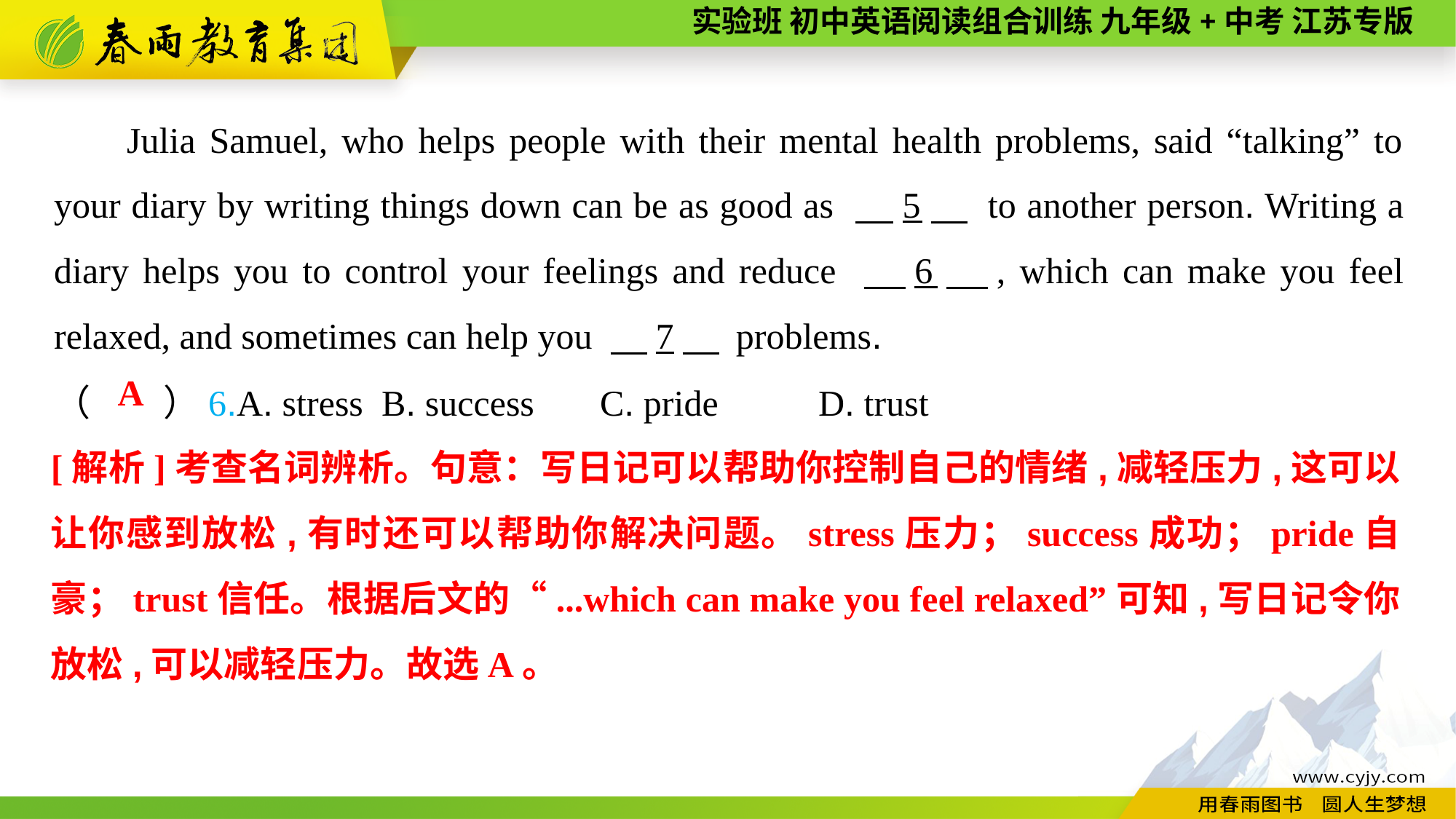

Julia Samuel, who helps people with their mental health problems, said “talking” to your diary by writing things down can be as good as 　5　 to another person. Writing a diary helps you to control your feelings and reduce 　6　, which can make you feel relaxed, and sometimes can help you 　7　 problems.
（　　）6.A. stress	B. success	C. pride	D. trust
A
[解析]考查名词辨析。句意：写日记可以帮助你控制自己的情绪,减轻压力,这可以让你感到放松,有时还可以帮助你解决问题。stress压力；success成功；pride自豪；trust信任。根据后文的“...which can make you feel relaxed”可知,写日记令你放松,可以减轻压力。故选A。